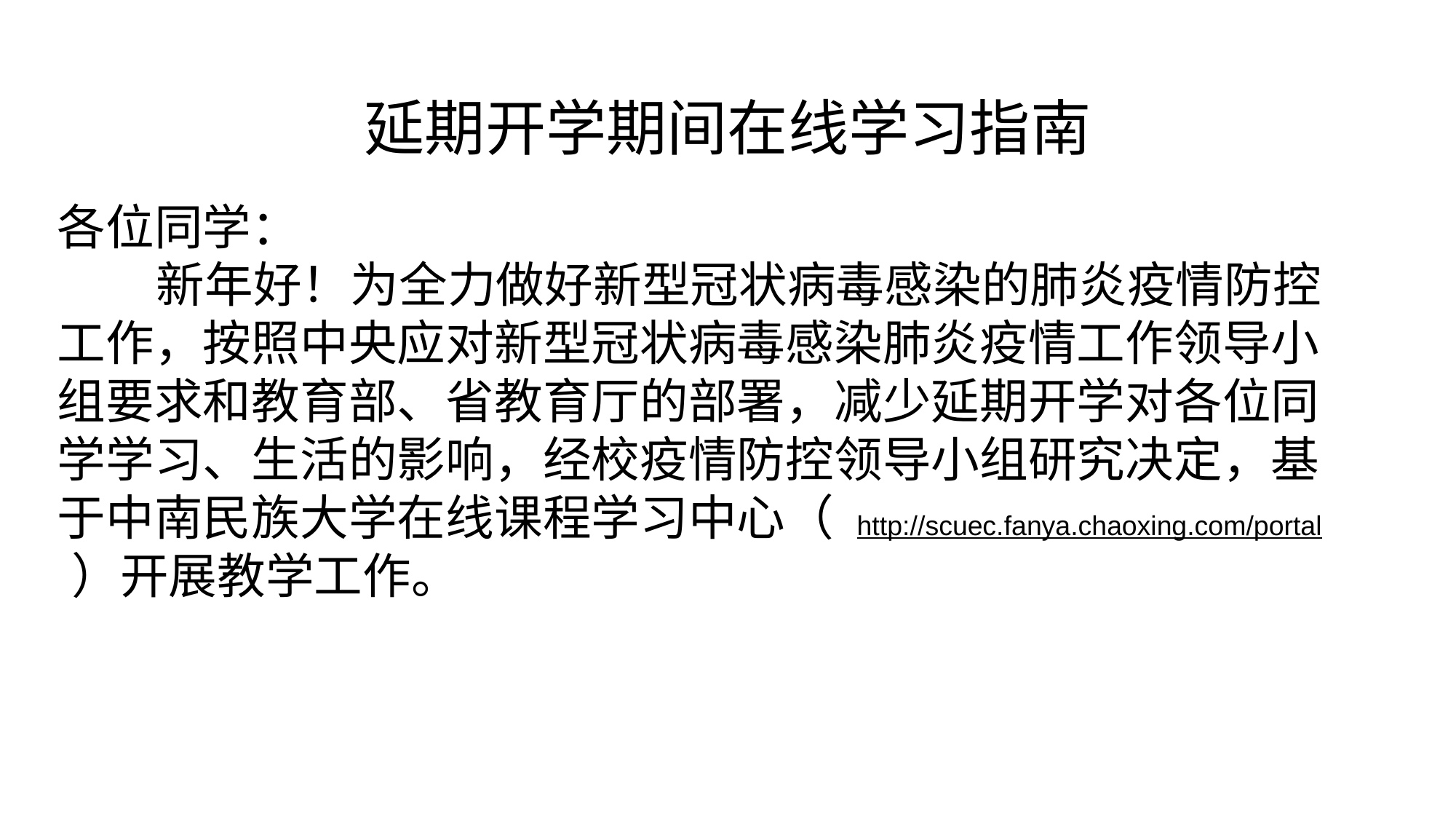

延期开学期间在线学习指南
各位同学：
        新年好！为全力做好新型冠状病毒感染的肺炎疫情防控工作，按照中央应对新型冠状病毒感染肺炎疫情工作领导小组要求和教育部、省教育厅的部署，减少延期开学对各位同学学习、生活的影响，经校疫情防控领导小组研究决定，基于中南民族大学在线课程学习中心（ http://scuec.fanya.chaoxing.com/portal ）开展教学工作。